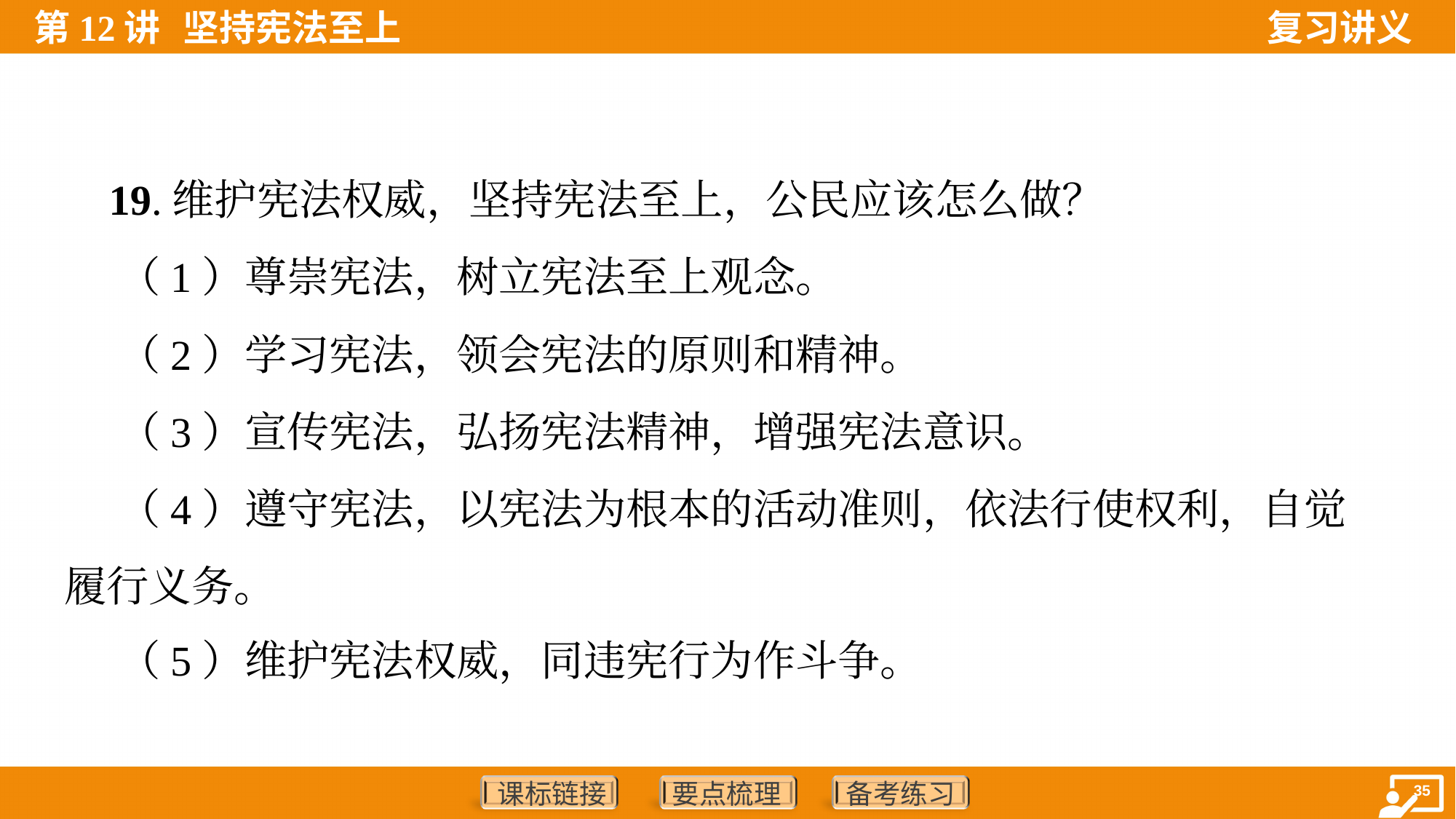

19.维护宪法权威，坚持宪法至上，公民应该怎么做？
    （1）尊崇宪法，树立宪法至上观念。
    （2）学习宪法，领会宪法的原则和精神。
    （3）宣传宪法，弘扬宪法精神，增强宪法意识。
    （4）遵守宪法，以宪法为根本的活动准则，依法行使权利，自觉
履行义务。
    （5）维护宪法权威，同违宪行为作斗争。